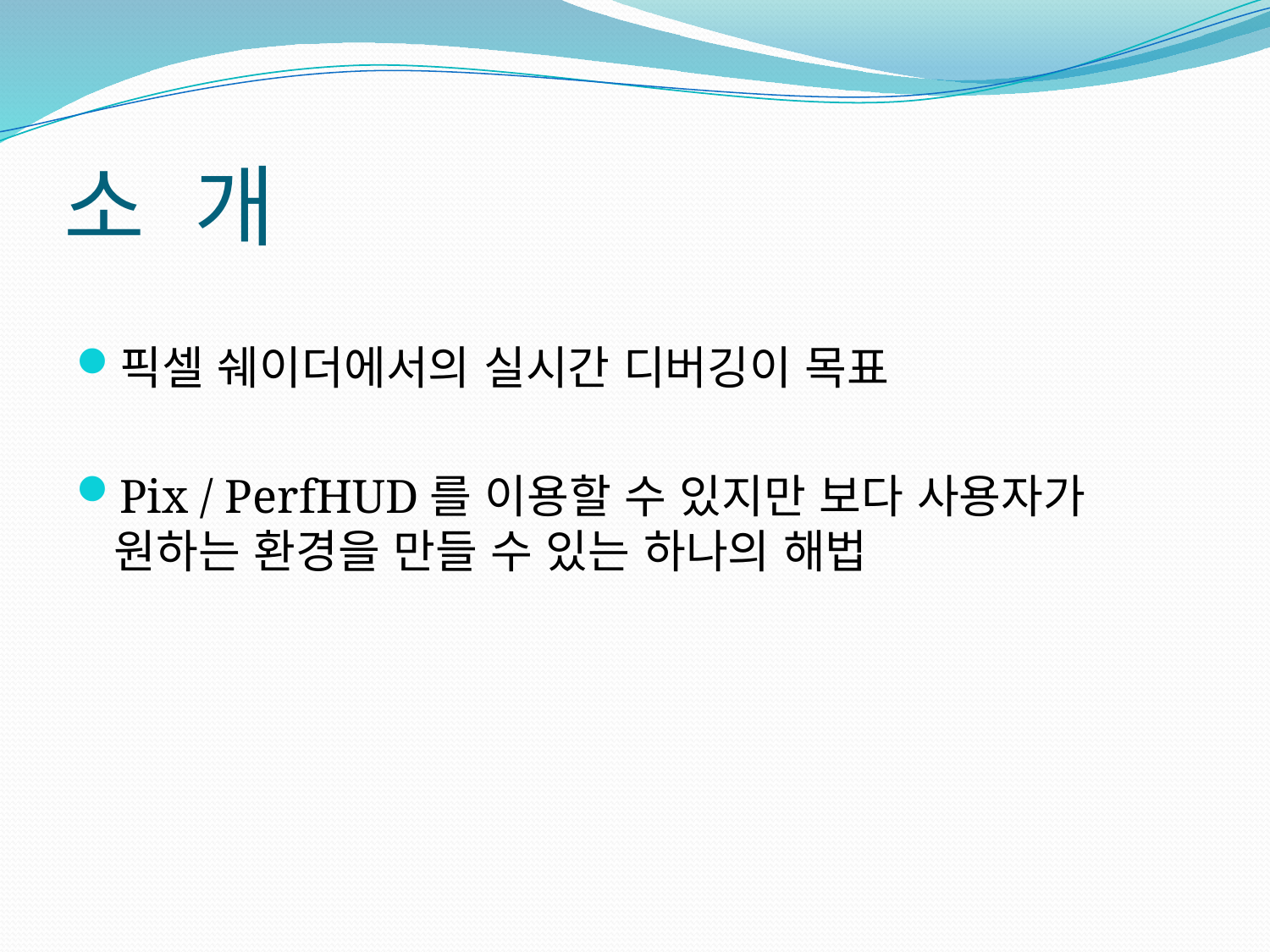

# 소  개

픽셀 쉐이더에서의 실시간 디버깅이 목표

Pix / PerfHUD를 이용할 수 있지만 보다 사용자가     원하는 환경을 만들 수 있는 하나의 해법